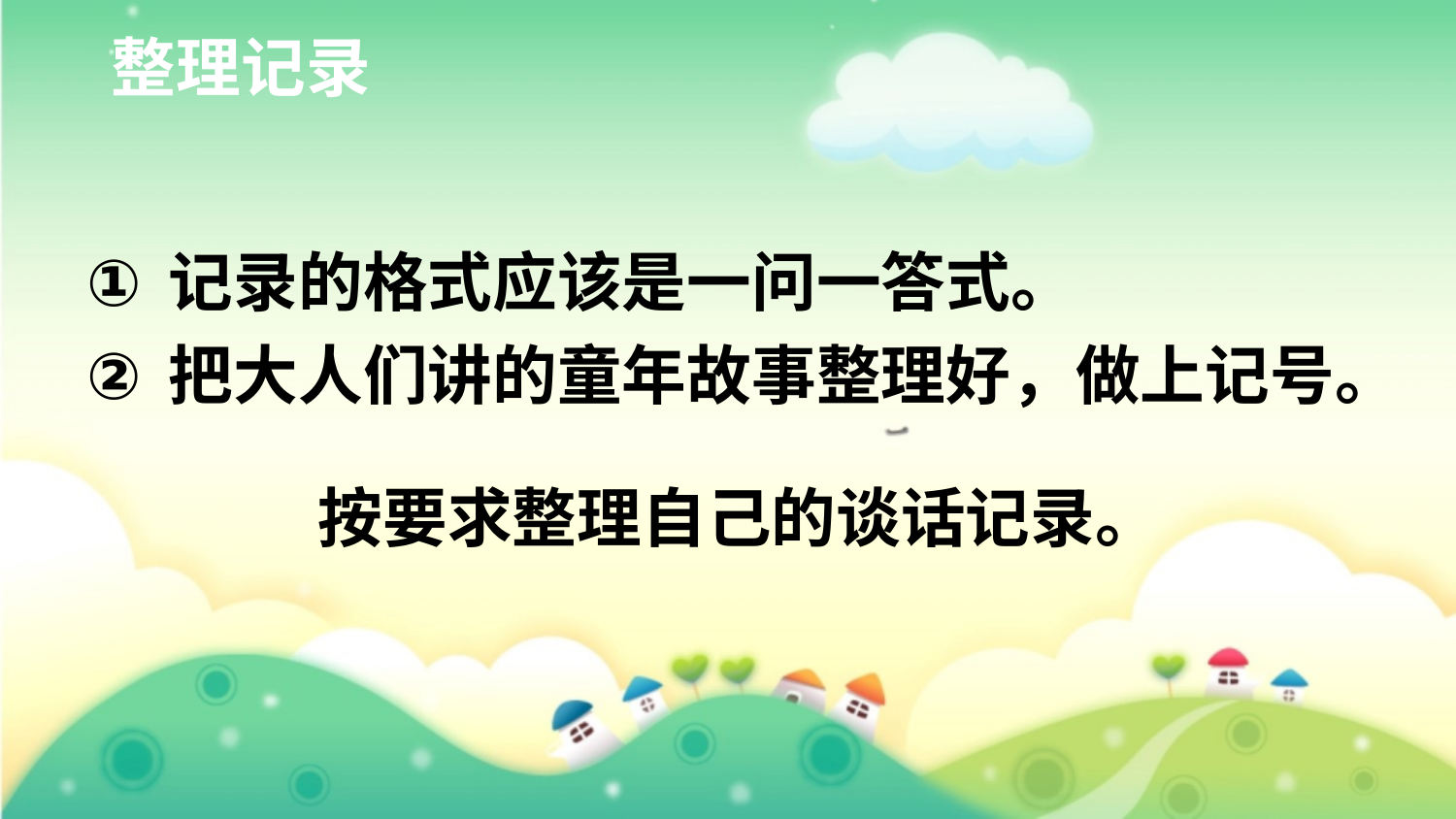

整理记录
记录的格式应该是一问一答式。
把大人们讲的童年故事整理好，做上记号。
按要求整理自己的谈话记录。